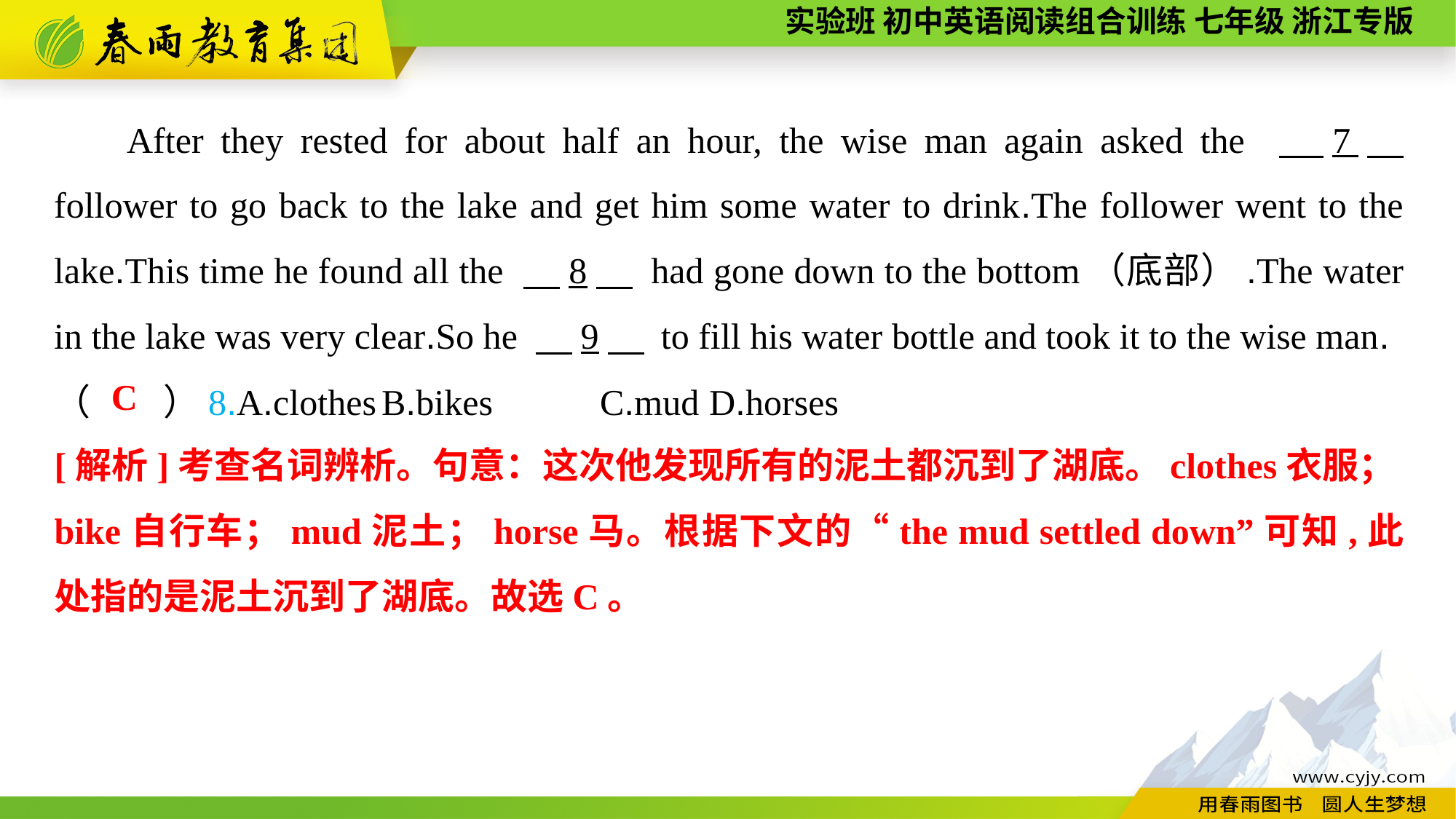

After they rested for about half an hour, the wise man again asked the 　7　 follower to go back to the lake and get him some water to drink.The follower went to the lake.This time he found all the 　8　 had gone down to the bottom（底部）.The water in the lake was very clear.So he 　9　 to fill his water bottle and took it to the wise man.
（　　）8.A.clothes	B.bikes	C.mud	D.horses
C
[解析]考查名词辨析。句意：这次他发现所有的泥土都沉到了湖底。clothes衣服；bike自行车；mud泥土；horse马。根据下文的“the mud settled down”可知,此处指的是泥土沉到了湖底。故选C。